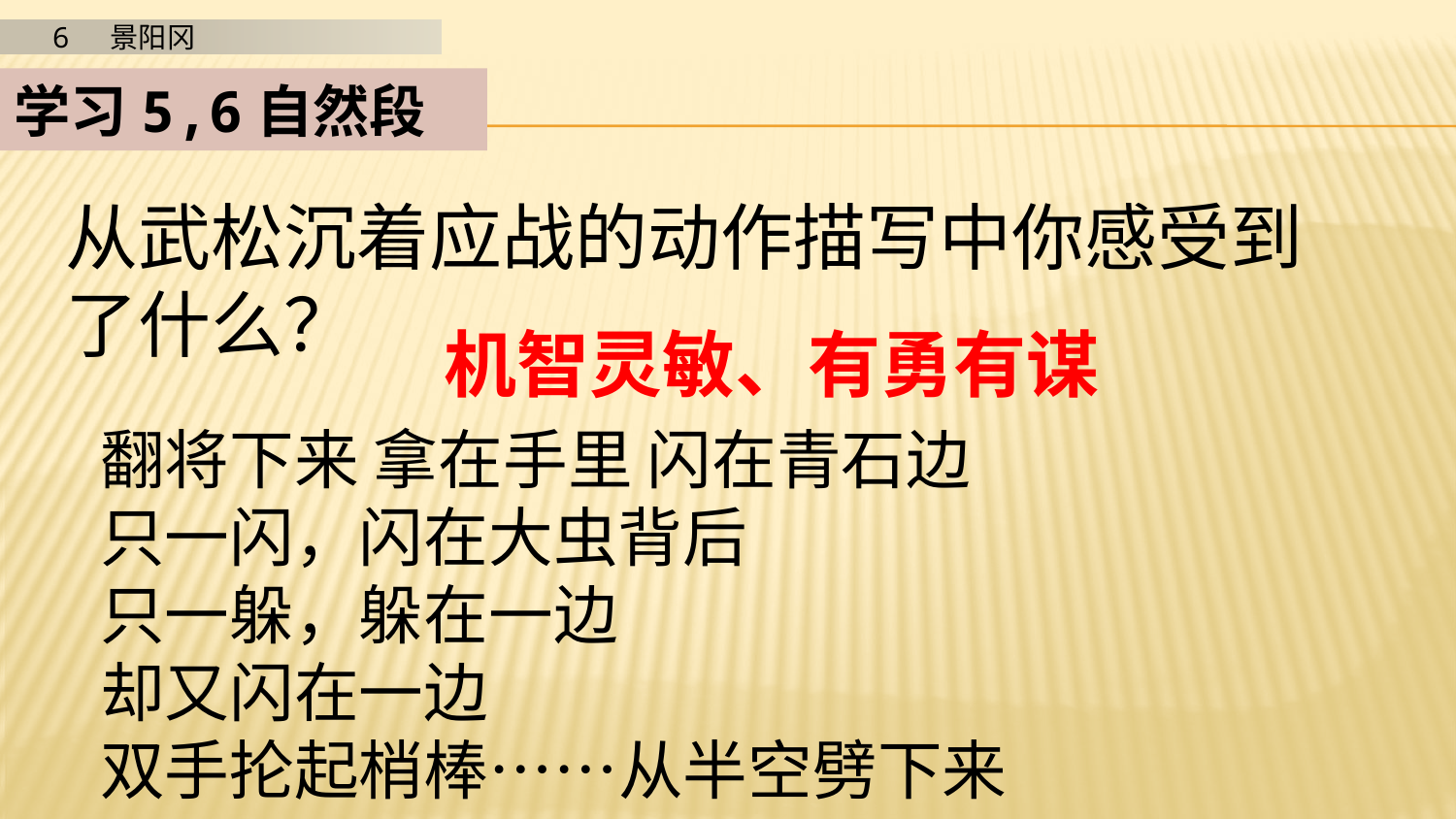

学习5,6自然段
从武松沉着应战的动作描写中你感受到了什么？
机智灵敏、有勇有谋
翻将下来 拿在手里 闪在青石边
只一闪，闪在大虫背后
只一躲，躲在一边
却又闪在一边
双手抡起梢棒……从半空劈下来